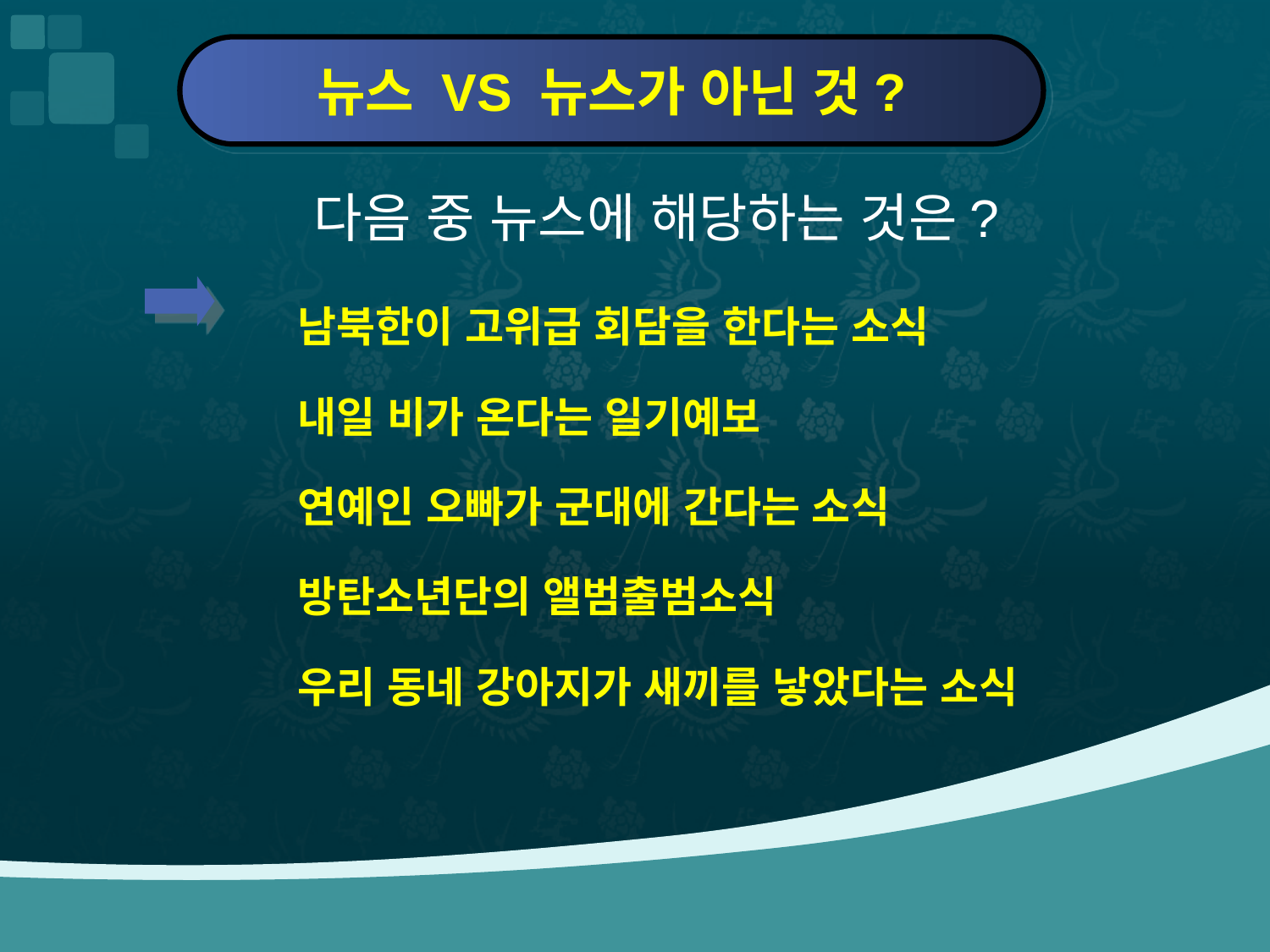

뉴스 VS 뉴스가 아닌 것?
 다음 중 뉴스에 해당하는 것은?

남북한이 고위급 회담을 한다는 소식
내일 비가 온다는 일기예보
연예인 오빠가 군대에 간다는 소식
방탄소년단의 앨범출범소식
우리 동네 강아지가 새끼를 낳았다는 소식